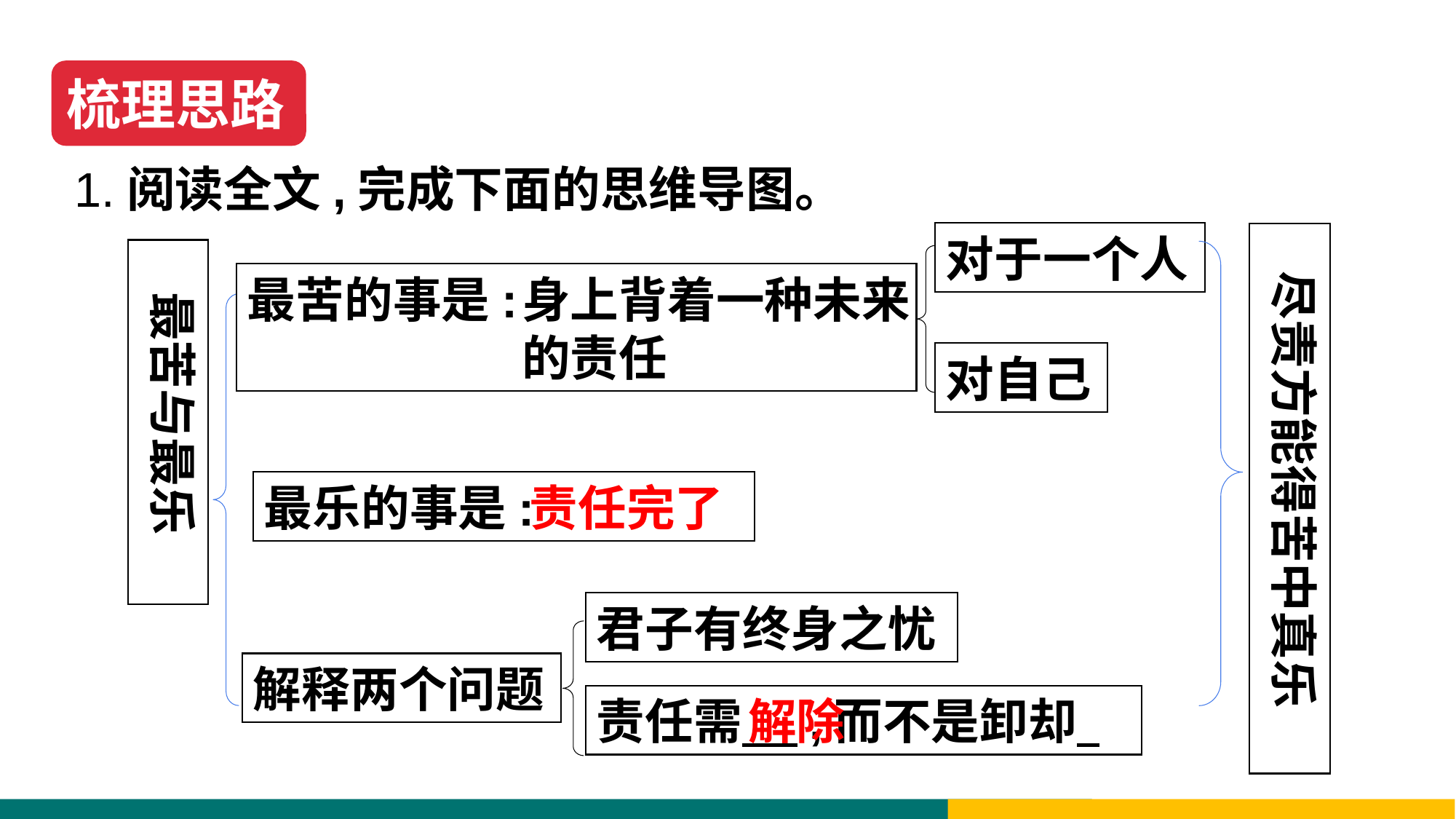

梳理思路
1.阅读全文,完成下面的思维导图。
对于一个人
尽责方能得苦中真乐
最苦与最乐

最苦的事是:

身上背着一种未来的责任

对自己
最乐的事是:
责任完了
君子有终身之忧

解释两个问题
责任需     ,而不是卸却
解除